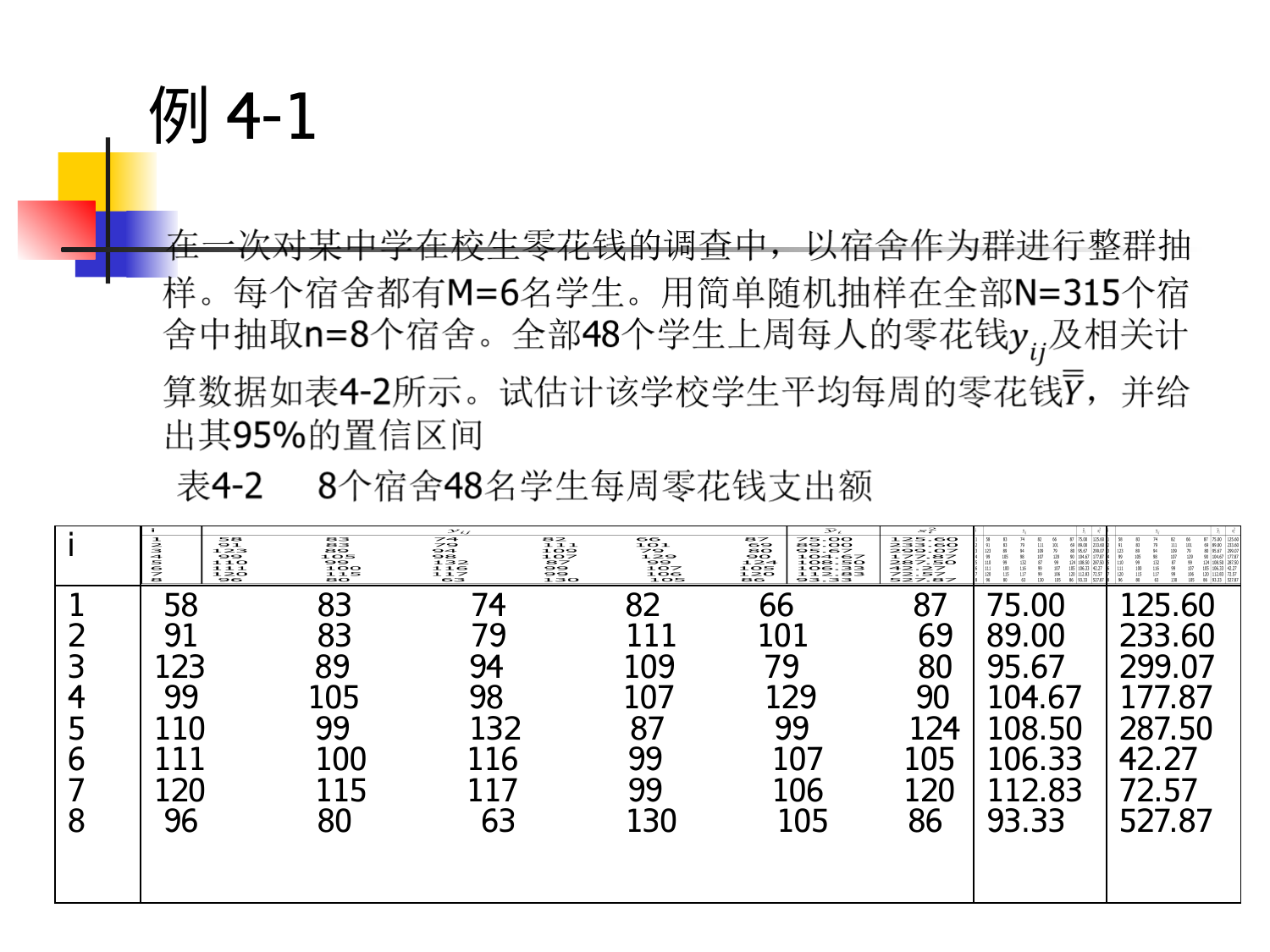

# 例4-1

| i |  |  |  |
| --- | --- | --- | --- |
| 1 2 3 4 5 6 7 8 | 58 83 74 82 66 87 91 83 79 111 101 69 123 89 94 109 79 80 99 105 98 107 129 90 110 99 132 87 99 124 111 100 116 99 107 105 120 115 117 99 106 120 96 80 63 130 105 86 | 75.00 89.00 95.67 104.67 108.50 106.33 112.83 93.33 | 125.60 233.60 299.07 177.87 287.50 42.27 72.57 527.87 |